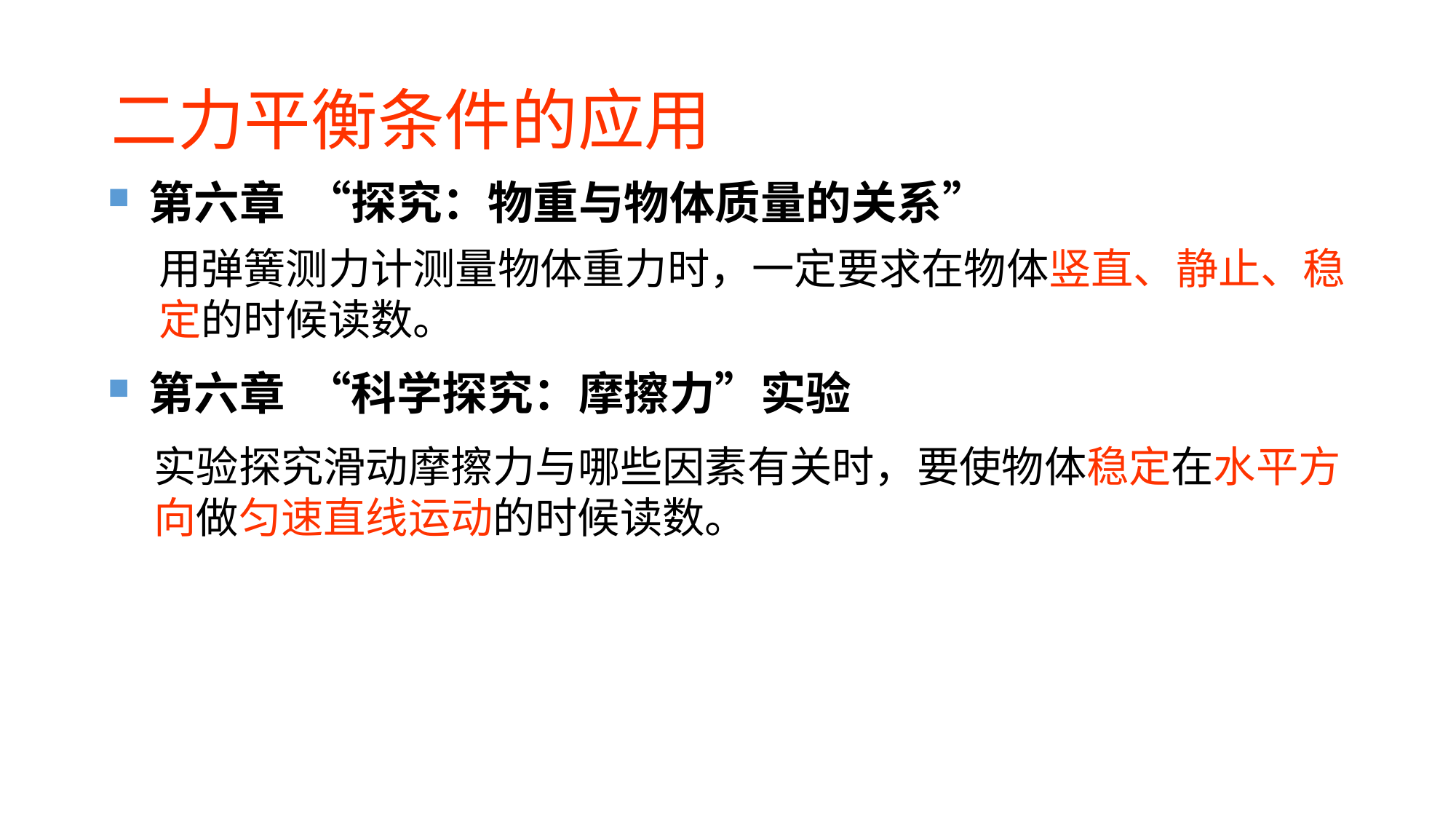

# 二力平衡条件的应用
第六章  “探究：物重与物体质量的关系”

第六章  “科学探究：摩擦力”实验
用弹簧测力计测量物体重力时，一定要求在物体竖直、静止、稳定的时候读数。
实验探究滑动摩擦力与哪些因素有关时，要使物体稳定在水平方向做匀速直线运动的时候读数。